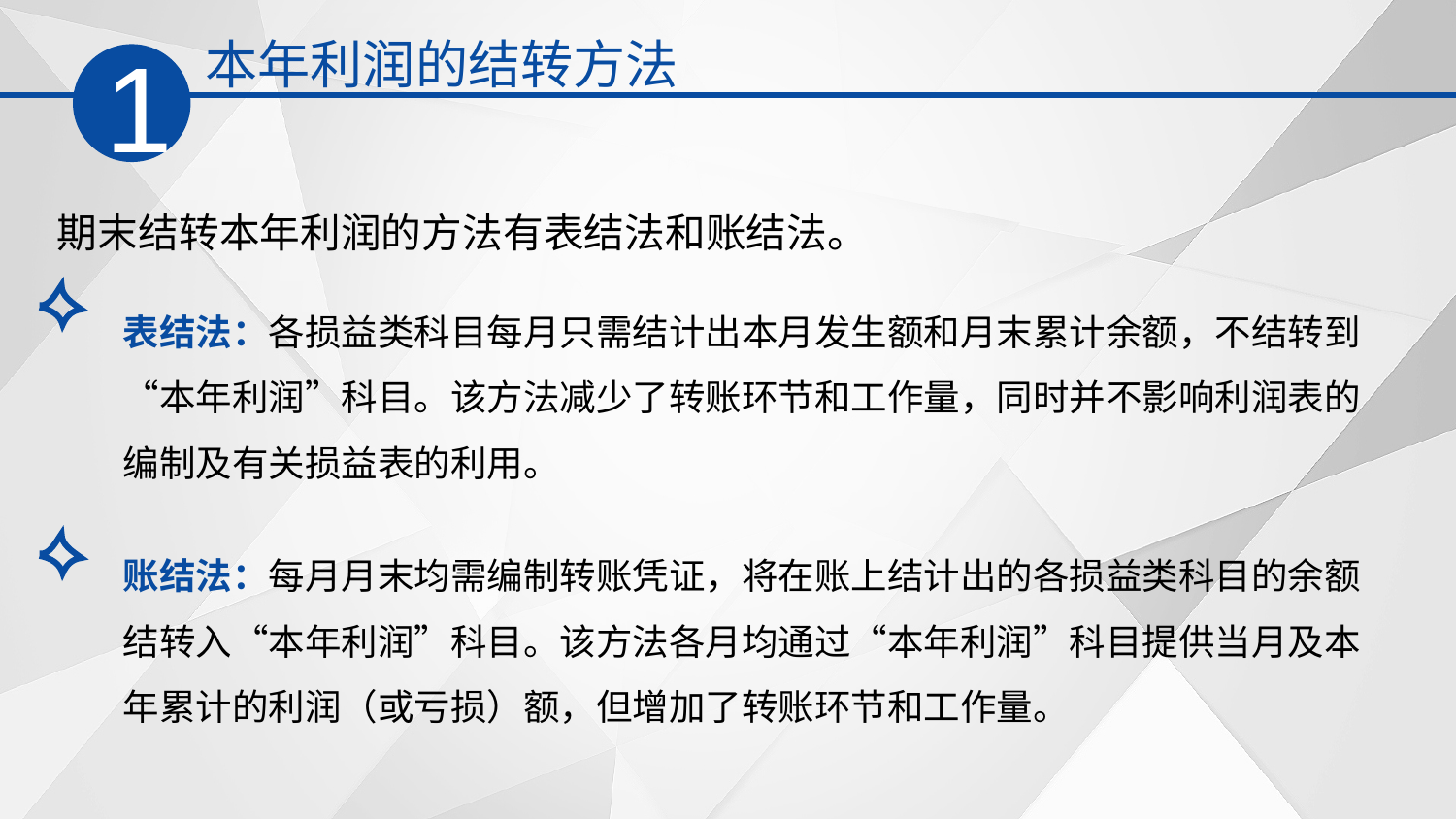

本年利润的结转方法
1

期末结转本年利润的方法有表结法和账结法。
表结法：各损益类科目每月只需结计出本月发生额和月末累计余额，不结转到‌“本年利润‌”科目。该方法减少了转账环节和工作量，同时并不影响利润表的编制及有关损益表的利用。

账结法：每月月末均需编制转账凭证，将在账上结计出的各损益类科目的余额结转入‌“本年利润‌”科目。该方法各月均通过‌“本年利润‌”科目提供当月及本年累计的利润（或亏损）额，但增加了转账环节和工作量。